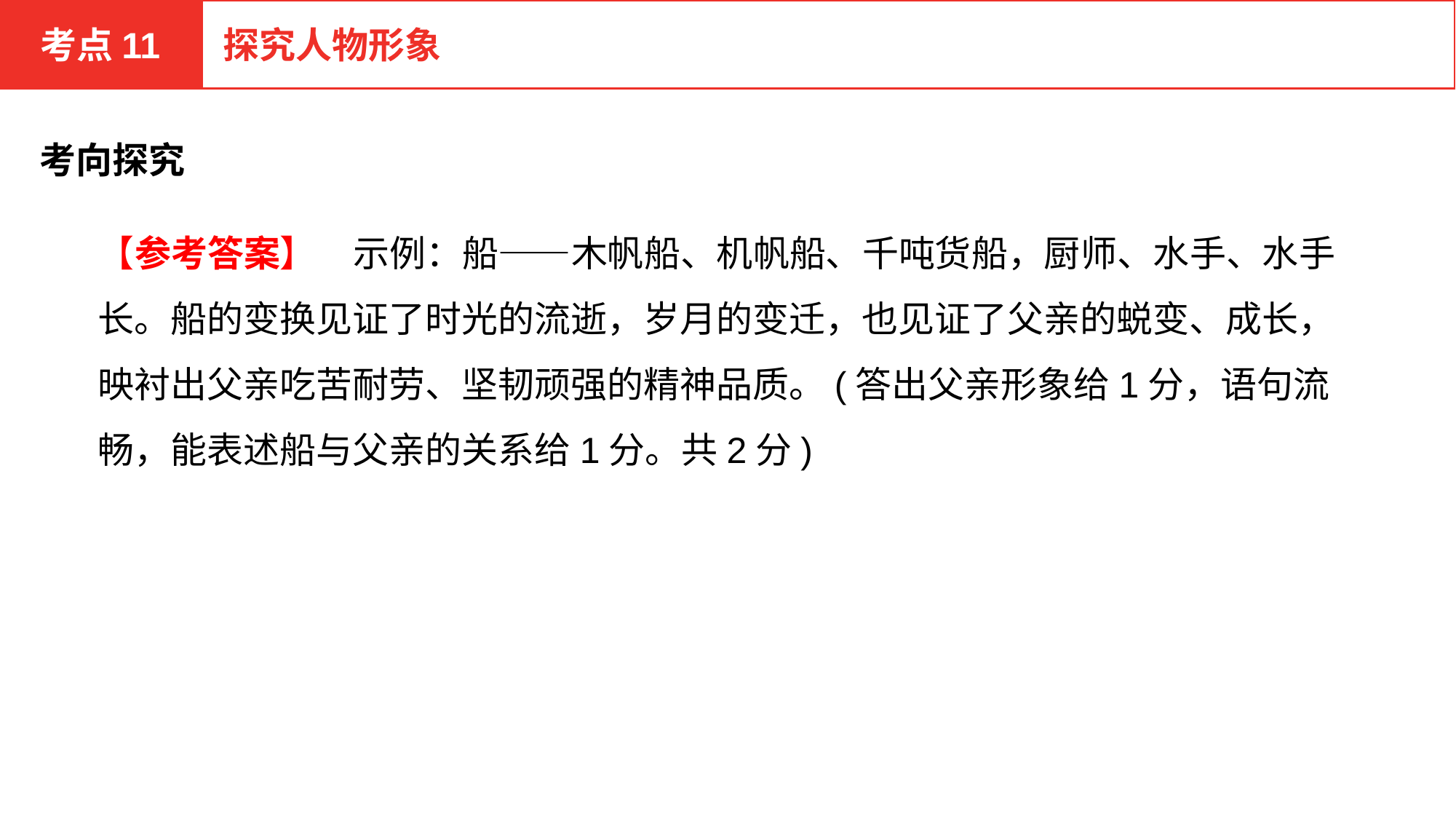

考点11
探究人物形象
考向探究

【参考答案】　示例：船——木帆船、机帆船、千吨货船，厨师、水手、水手长。船的变换见证了时光的流逝，岁月的变迁，也见证了父亲的蜕变、成长，映衬出父亲吃苦耐劳、坚韧顽强的精神品质。(答出父亲形象给1分，语句流畅，能表述船与父亲的关系给1分。共2分)